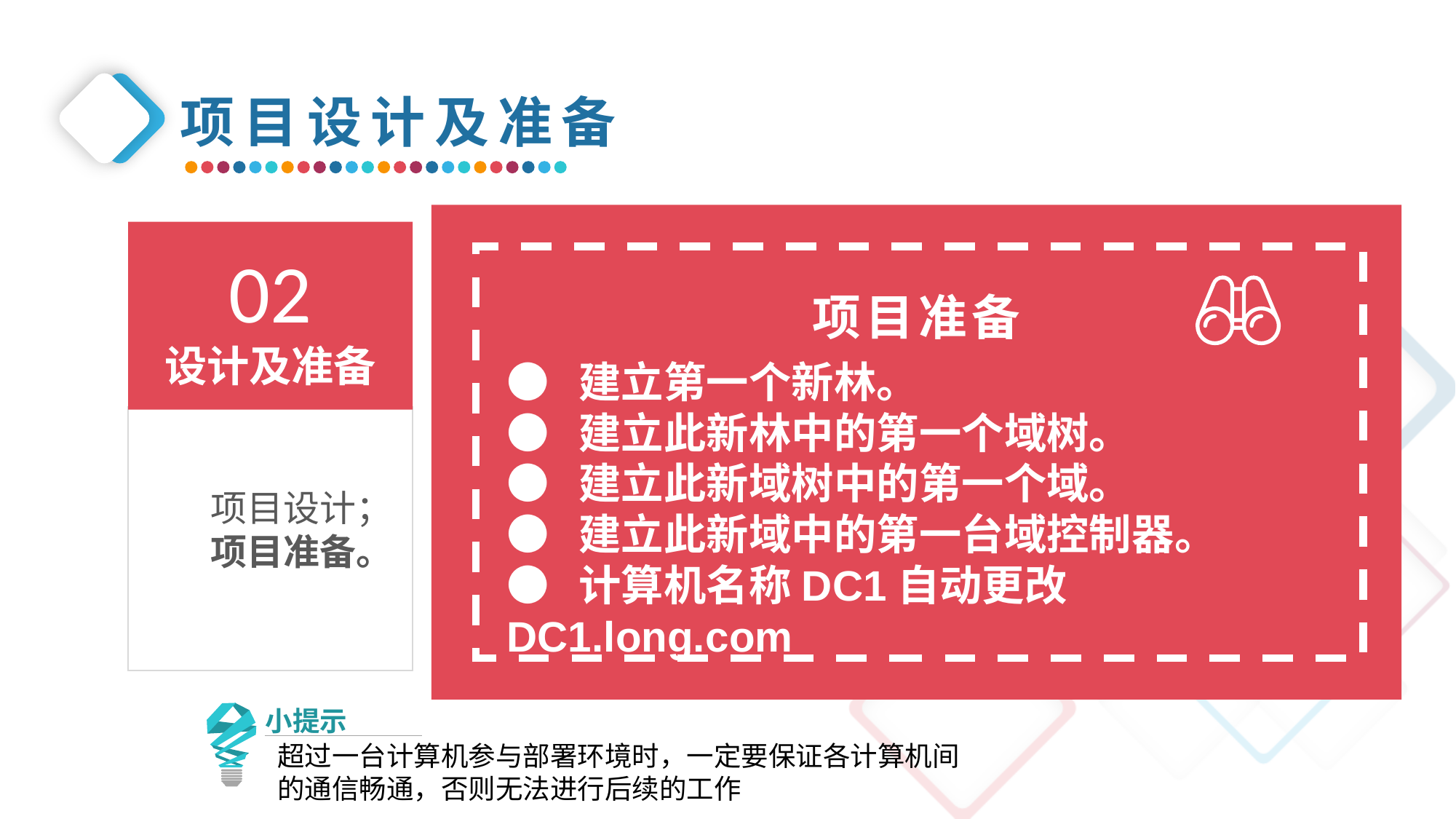

项目设计及准备

02
设计及准备

项目准备

●  建立第一个新林。
●  建立此新林中的第一个域树。
●  建立此新域树中的第一个域。
●  建立此新域中的第一台域控制器。
●  计算机名称DC1自动更改DC1.long.com

项目设计；
项目准备。

小提示
超过一台计算机参与部署环境时，一定要保证各计算机间的通信畅通，否则无法进行后续的工作